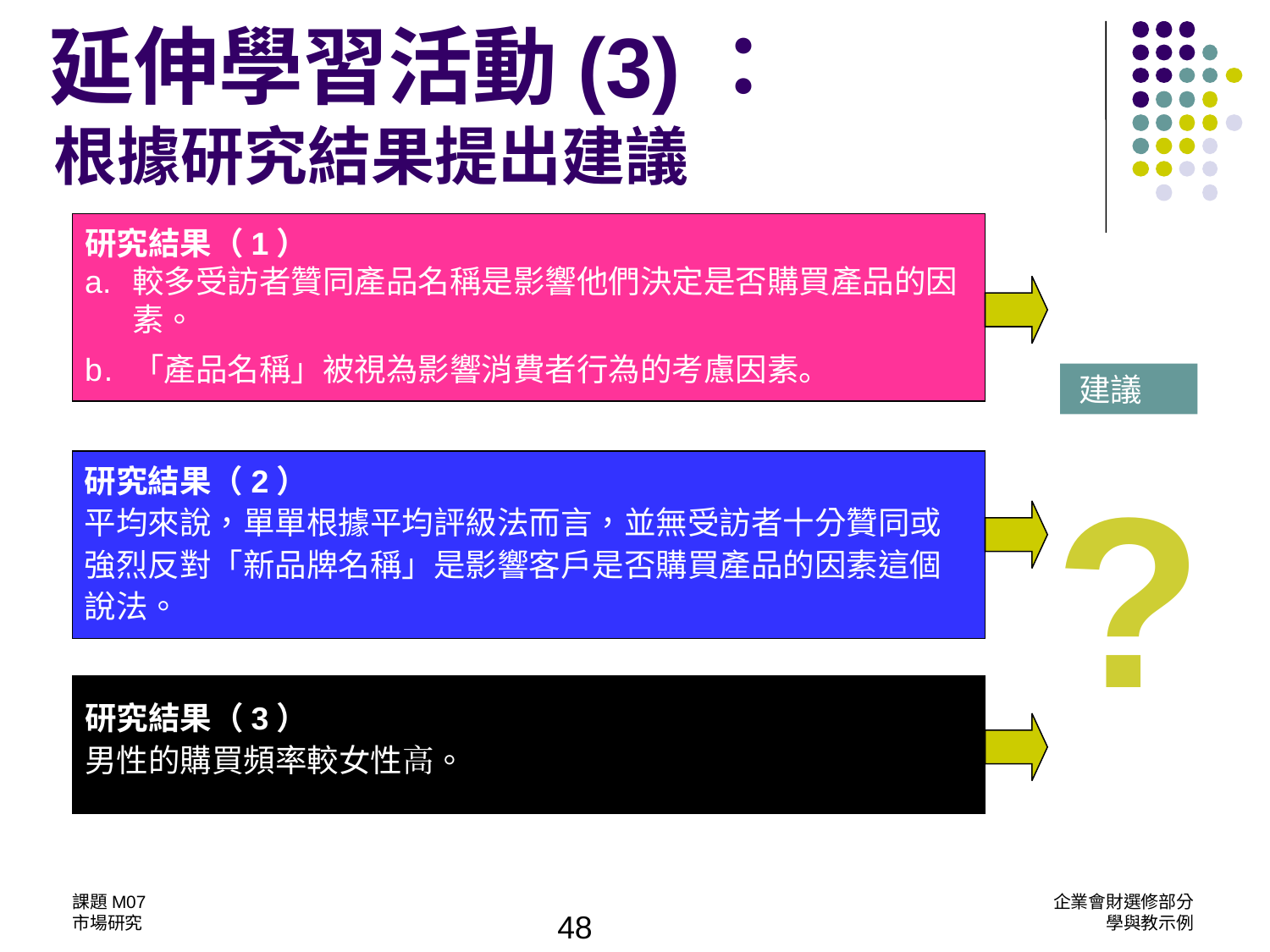

延伸學習活動(3)：
根據研究結果提出建議

研究結果（1）
較多受訪者贊同產品名稱是影響他們決定是否購買產品的因素。
「產品名稱」被視為影響消費者行為的考慮因素。

建議
?

研究結果（2）
平均來說，單單根據平均評級法而言，並無受訪者十分贊同或強烈反對「新品牌名稱」是影響客戶是否購買產品的因素這個說法。

研究結果（3）
男性的購買頻率較女性高。